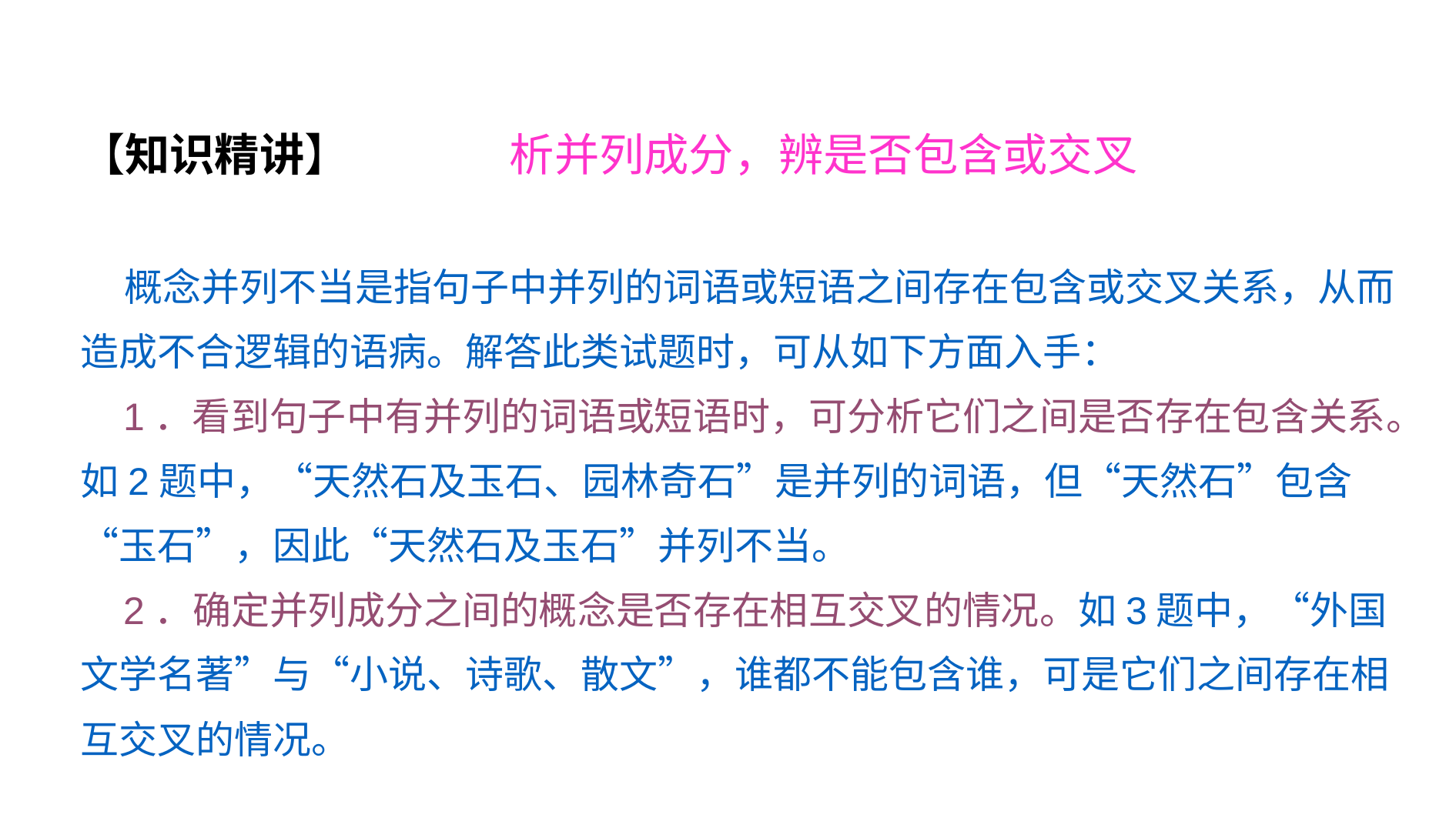

【知识精讲】                析并列成分，辨是否包含或交叉
    概念并列不当是指句子中并列的词语或短语之间存在包含或交叉关系，从而造成不合逻辑的语病。解答此类试题时，可从如下方面入手：
    1．看到句子中有并列的词语或短语时，可分析它们之间是否存在包含关系。如2题中，“天然石及玉石、园林奇石”是并列的词语，但“天然石”包含“玉石”，因此“天然石及玉石”并列不当。
    2．确定并列成分之间的概念是否存在相互交叉的情况。如3题中，“外国文学名著”与“小说、诗歌、散文”，谁都不能包含谁，可是它们之间存在相互交叉的情况。